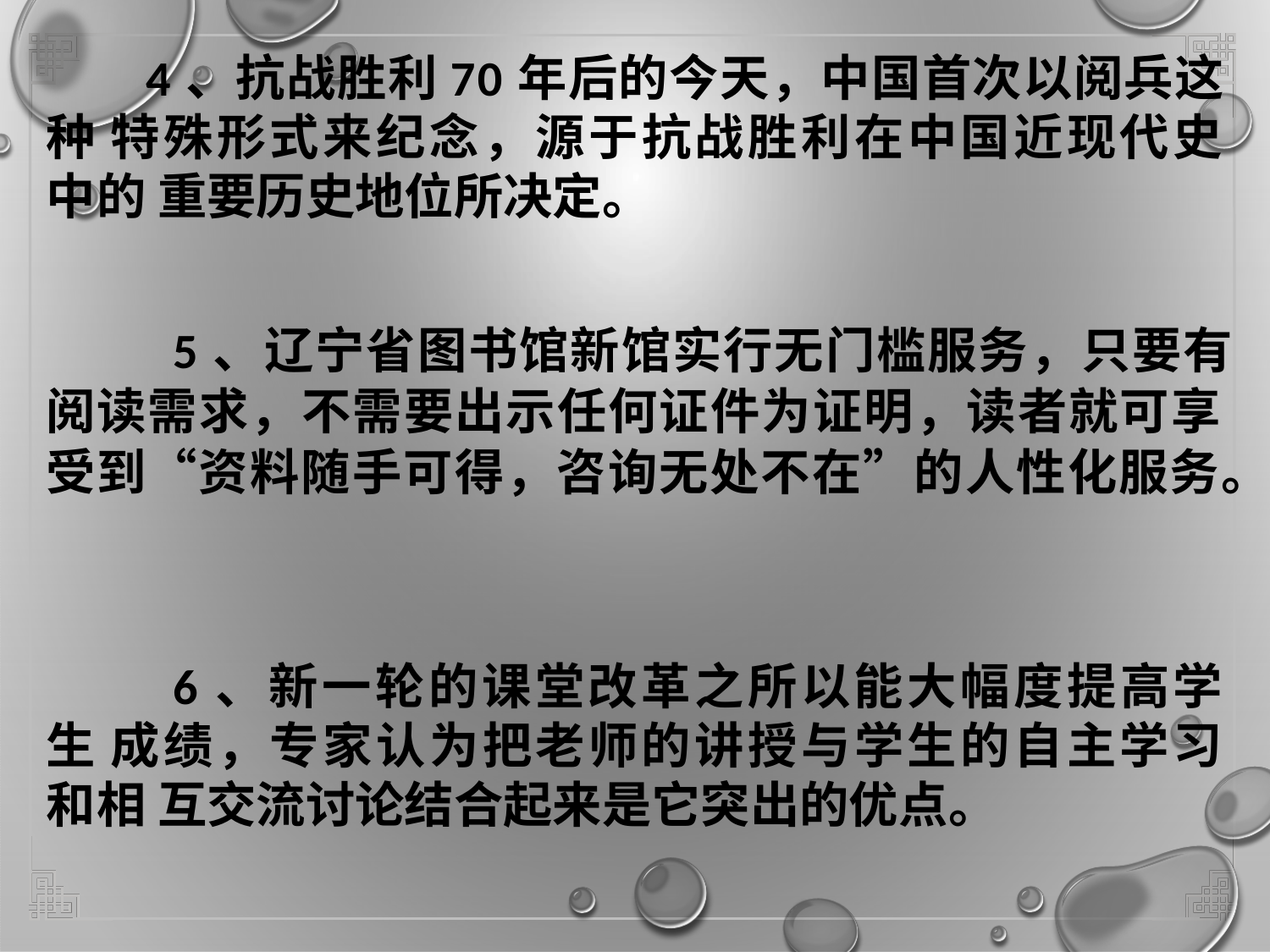

# 4、抗战胜利70年后的今天，中国首次以阅兵这种 特殊形式来纪念，源于抗战胜利在中国近现代史中的 重要历史地位所决定。
5、辽宁省图书馆新馆实行无门槛服务，只要有 阅读需求，不需要出示任何证件为证明，读者就可享 受到“资料随手可得，咨询无处不在”的人性化服务。

6、新一轮的课堂改革之所以能大幅度提高学生 成绩，专家认为把老师的讲授与学生的自主学习和相 互交流讨论结合起来是它突出的优点。